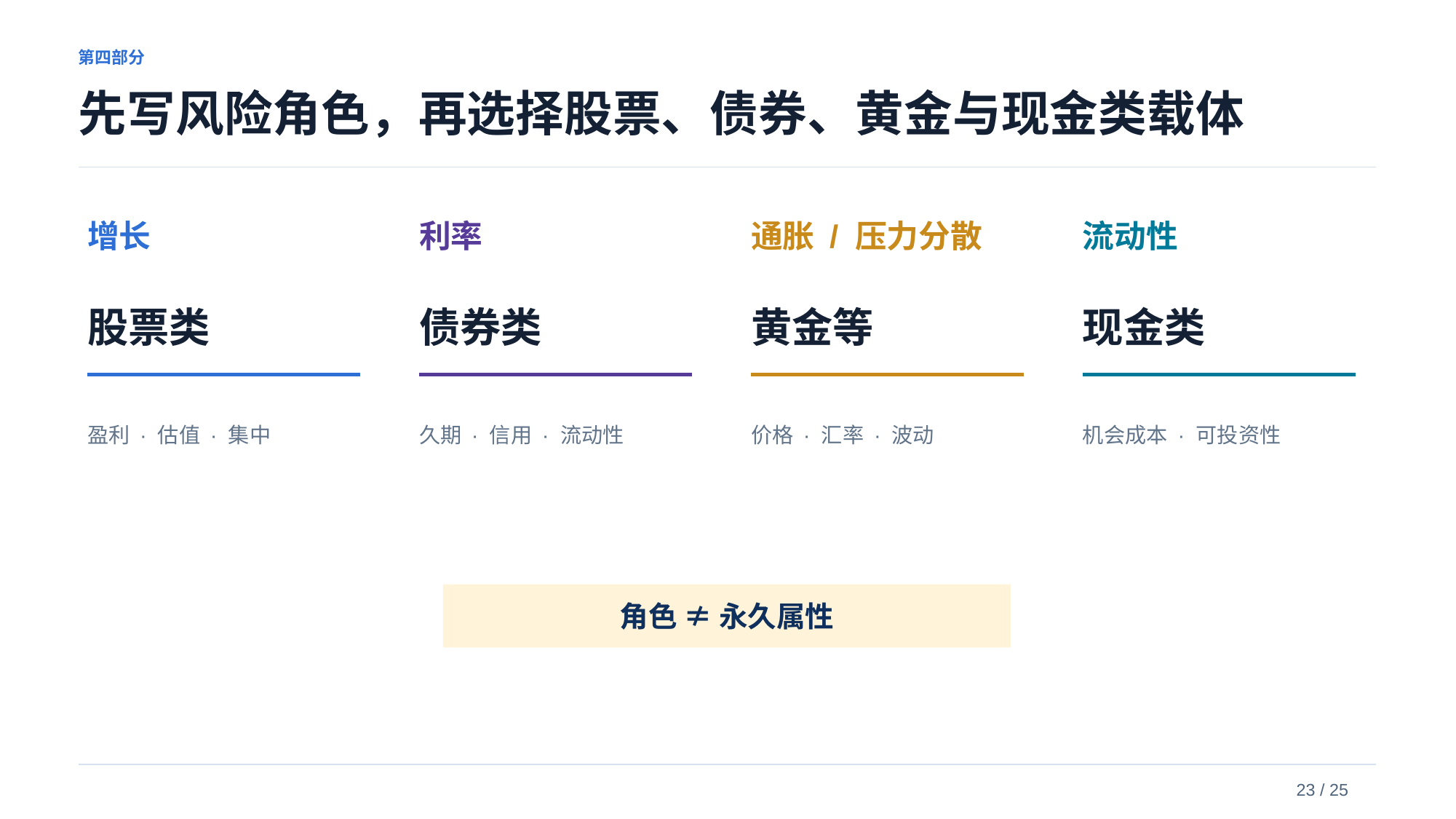

第四部分
先写风险角色，再选择股票、债券、黄金与现金类载体
增长
利率
通胀 / 压力分散
流动性
股票类
债券类
黄金等
现金类
盈利 · 估值 · 集中
久期 · 信用 · 流动性
价格 · 汇率 · 波动
机会成本 · 可投资性

角色 ≠ 永久属性
23 / 25